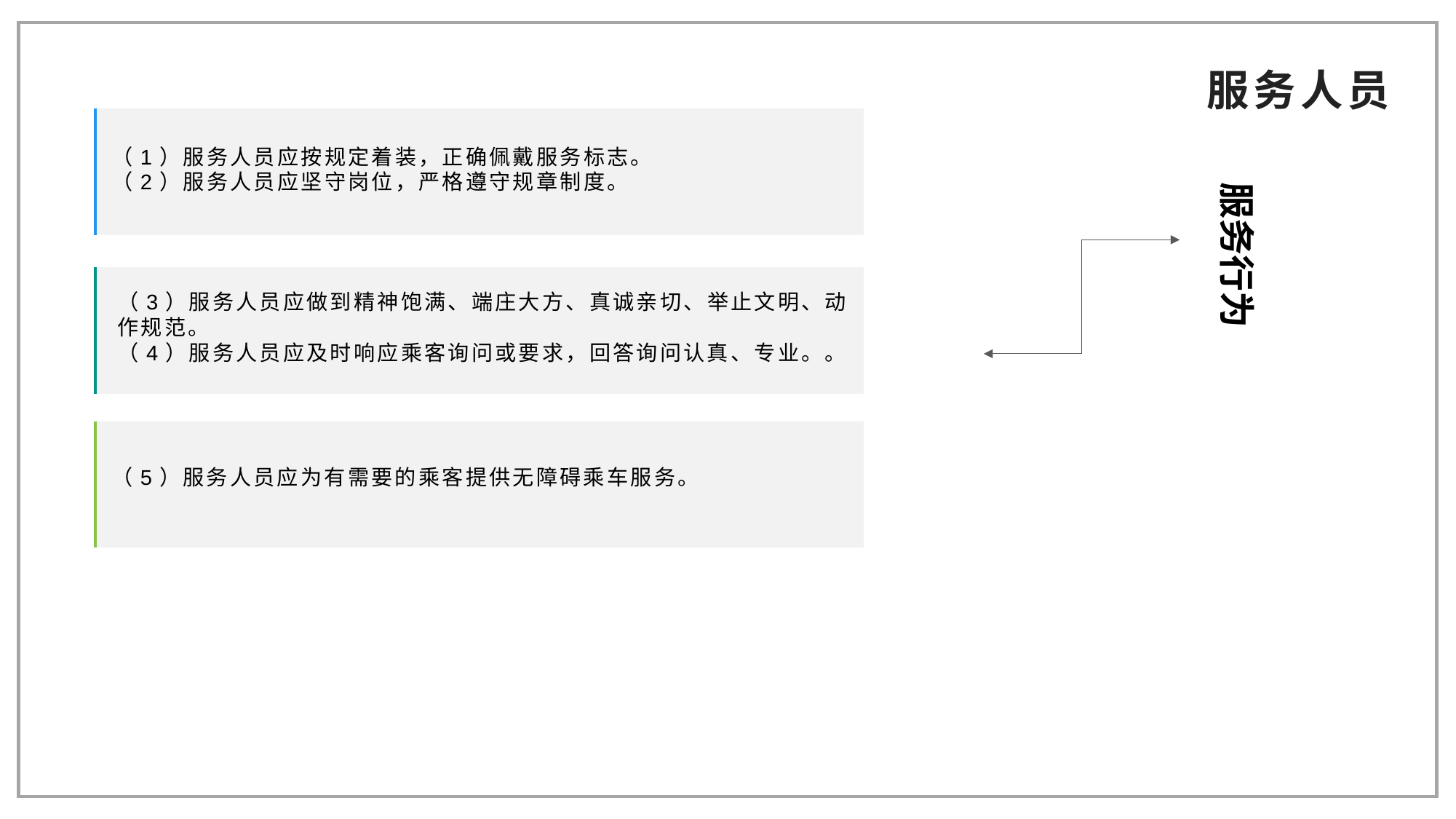

服务人员

（1）服务人员应按规定着装，正确佩戴服务标志。
（2）服务人员应坚守岗位，严格遵守规章制度。
服务行为

（3）服务人员应做到精神饱满、端庄大方、真诚亲切、举止文明、动作规范。
（4）服务人员应及时响应乘客询问或要求，回答询问认真、专业。。
03

（5）服务人员应为有需要的乘客提供无障碍乘车服务。
02
1